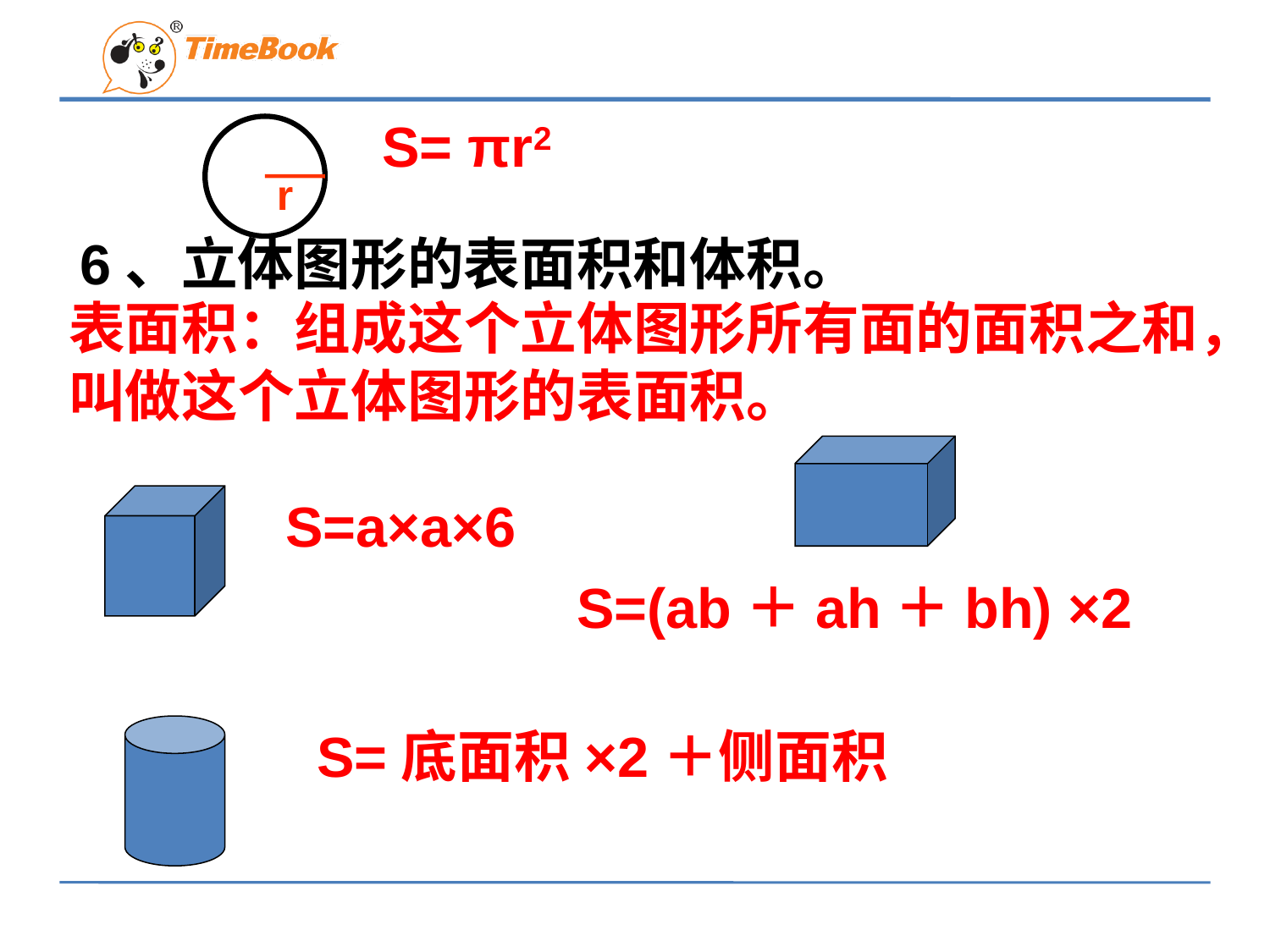

S= πr2

r

6、立体图形的表面积和体积。
表面积：组成这个立体图形所有面的面积之和，
叫做这个立体图形的表面积。

S=a×a×6

S=(ab＋ah＋bh) ×2
S=底面积×2＋侧面积